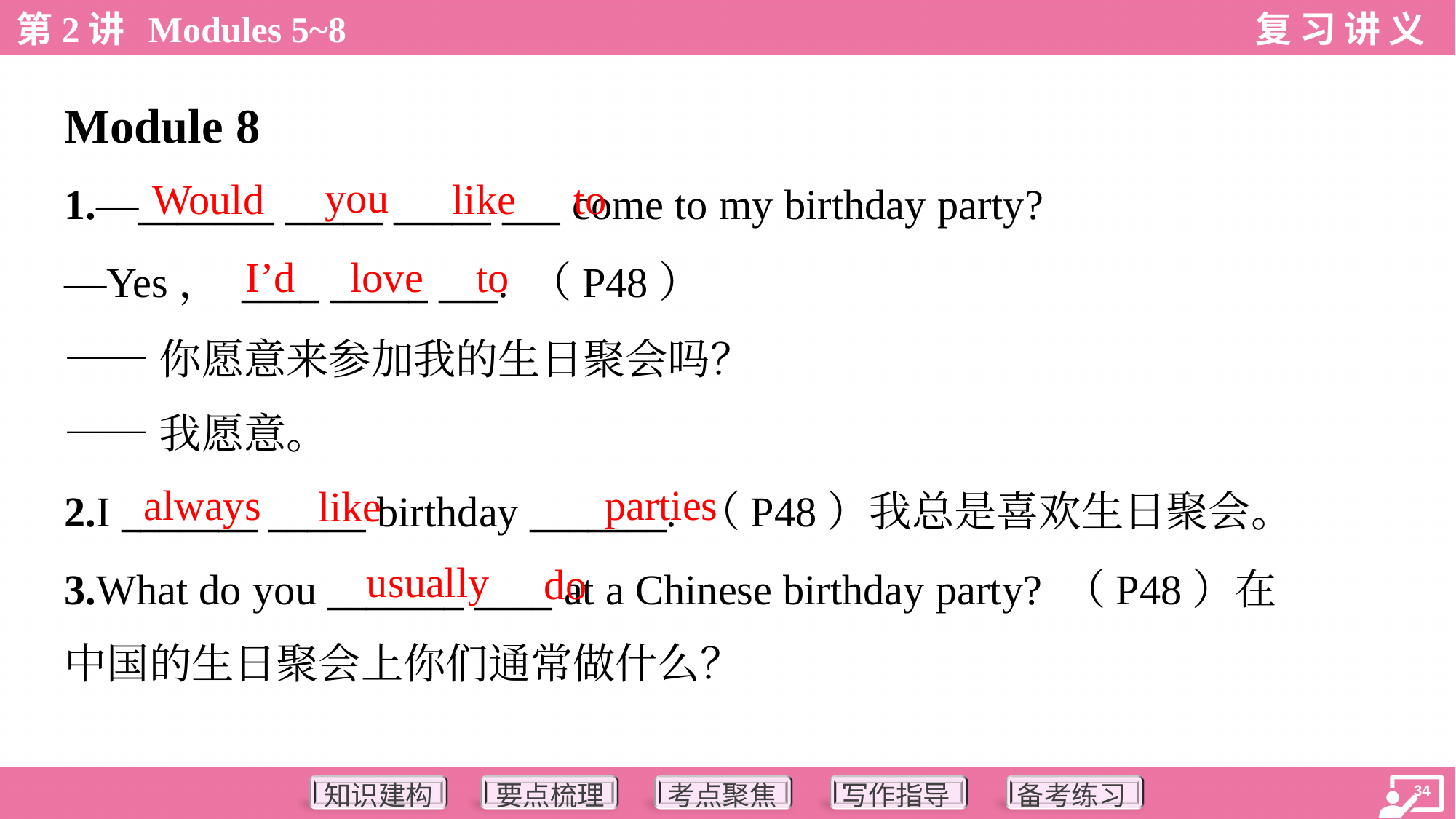

Module 8
you
Would
like
to
1.—_______ _____ _____ ___ come to my birthday party?
—Yes， ____ _____ ___. （P48）
——你愿意来参加我的生日聚会吗？
——我愿意。
I’d
love
to
always
parties
like
2.I _______ _____ birthday _______. （P48）我总是喜欢生日聚会。
3.What do you _______ ____ at a Chinese birthday party? （P48）在
中国的生日聚会上你们通常做什么？
usually
do